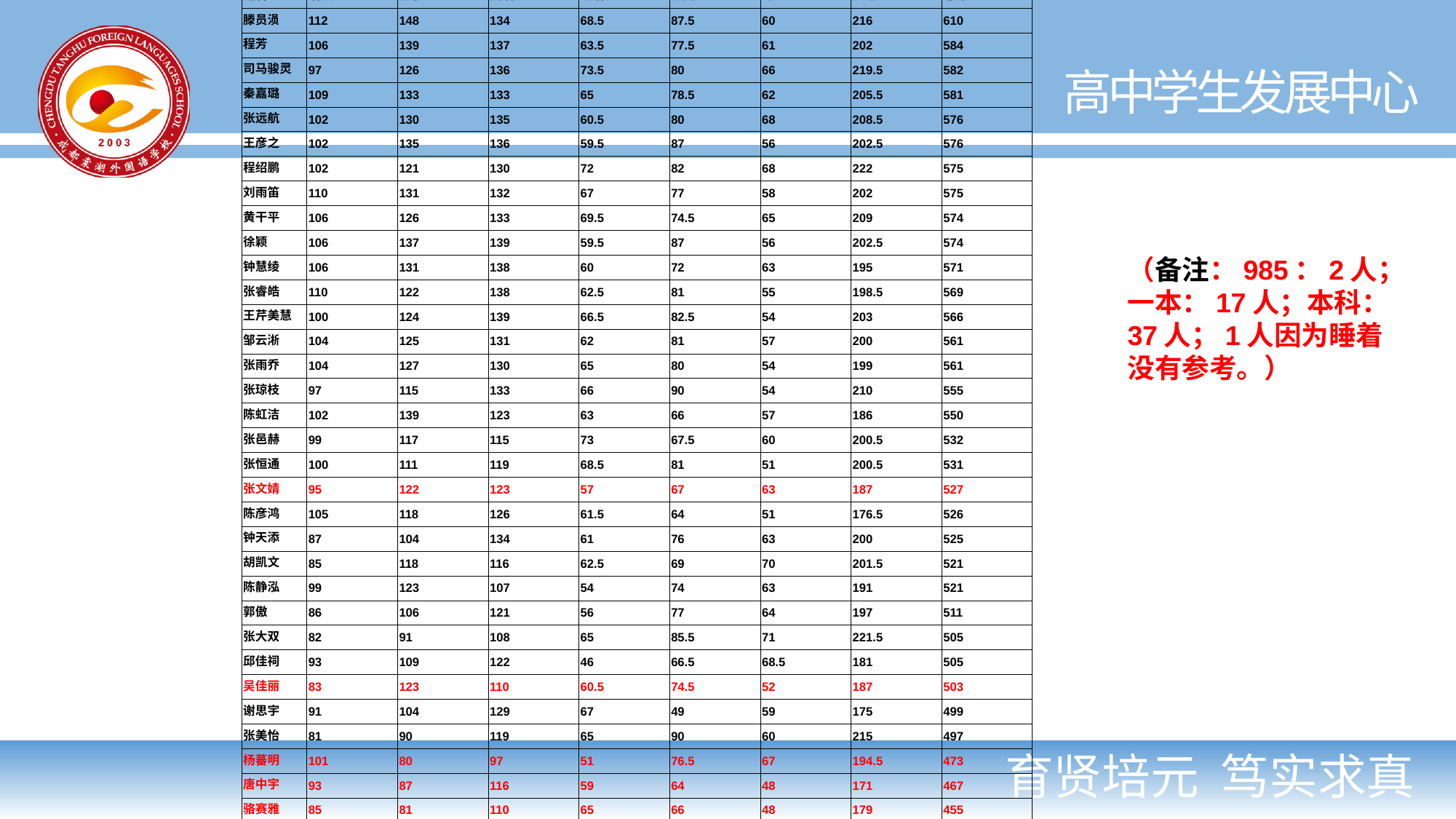

| 高2015级3班高考成绩表 |  |  |  |  |  |  |  |  |
| --- | --- | --- | --- | --- | --- | --- | --- | --- |
| 姓名 | 语文 | 数学 | 英语 | 政治 | 历史 | 地理 | 文综 | 总分 |
| 滕员涢 | 112 | 148 | 134 | 68.5 | 87.5 | 60 | 216 | 610 |
| 程芳 | 106 | 139 | 137 | 63.5 | 77.5 | 61 | 202 | 584 |
| 司马骏灵 | 97 | 126 | 136 | 73.5 | 80 | 66 | 219.5 | 582 |
| 秦嘉璐 | 109 | 133 | 133 | 65 | 78.5 | 62 | 205.5 | 581 |
| 张远航 | 102 | 130 | 135 | 60.5 | 80 | 68 | 208.5 | 576 |
| 王彦之 | 102 | 135 | 136 | 59.5 | 87 | 56 | 202.5 | 576 |
| 程绍鹏 | 102 | 121 | 130 | 72 | 82 | 68 | 222 | 575 |
| 刘雨笛 | 110 | 131 | 132 | 67 | 77 | 58 | 202 | 575 |
| 黄干平 | 106 | 126 | 133 | 69.5 | 74.5 | 65 | 209 | 574 |
| 徐颖 | 106 | 137 | 139 | 59.5 | 87 | 56 | 202.5 | 574 |
| 钟慧绫 | 106 | 131 | 138 | 60 | 72 | 63 | 195 | 571 |
| 张睿皓 | 110 | 122 | 138 | 62.5 | 81 | 55 | 198.5 | 569 |
| 王芹美慧 | 100 | 124 | 139 | 66.5 | 82.5 | 54 | 203 | 566 |
| 邹云淅 | 104 | 125 | 131 | 62 | 81 | 57 | 200 | 561 |
| 张雨乔 | 104 | 127 | 130 | 65 | 80 | 54 | 199 | 561 |
| 张琼枝 | 97 | 115 | 133 | 66 | 90 | 54 | 210 | 555 |
| 陈虹洁 | 102 | 139 | 123 | 63 | 66 | 57 | 186 | 550 |
| 张邑赫 | 99 | 117 | 115 | 73 | 67.5 | 60 | 200.5 | 532 |
| 张恒通 | 100 | 111 | 119 | 68.5 | 81 | 51 | 200.5 | 531 |
| 张文婧 | 95 | 122 | 123 | 57 | 67 | 63 | 187 | 527 |
| 陈彦鸿 | 105 | 118 | 126 | 61.5 | 64 | 51 | 176.5 | 526 |
| 钟天添 | 87 | 104 | 134 | 61 | 76 | 63 | 200 | 525 |
| 胡凯文 | 85 | 118 | 116 | 62.5 | 69 | 70 | 201.5 | 521 |
| 陈静泓 | 99 | 123 | 107 | 54 | 74 | 63 | 191 | 521 |
| 郭傲 | 86 | 106 | 121 | 56 | 77 | 64 | 197 | 511 |
| 张大双 | 82 | 91 | 108 | 65 | 85.5 | 71 | 221.5 | 505 |
| 邱佳祠 | 93 | 109 | 122 | 46 | 66.5 | 68.5 | 181 | 505 |
| 吴佳丽 | 83 | 123 | 110 | 60.5 | 74.5 | 52 | 187 | 503 |
| 谢思宇 | 91 | 104 | 129 | 67 | 49 | 59 | 175 | 499 |
| 张美怡 | 81 | 90 | 119 | 65 | 90 | 60 | 215 | 497 |
| 杨蕃明 | 101 | 80 | 97 | 51 | 76.5 | 67 | 194.5 | 473 |
| 唐中宇 | 93 | 87 | 116 | 59 | 64 | 48 | 171 | 467 |
| 骆赛雅 | 85 | 81 | 110 | 65 | 66 | 48 | 179 | 455 |
| 蒲澳 | 96 | 80 | 85 | 50 | 63 | 58 | 171 | 432 |
| 彭烽熠 | 81 | 110 | 58 | 53.5 | 56.5 | 65 | 175 | 424 |
| 罗文琦 | 82 | 78 | 87 | 56 | 69 | 47 | 172 | 419 |
| 吴汶键 | 76 | 64 | 106 | 62.5 | 60 | 44 | 166.5 | 413 |
|  | 96.62162162 | 114.1891892 | 121.2162162 | 62.09459459 | 74.58108108 | 59.09459459 | 195.7702703 | 527.7297297 |
（备注：985：2人；一本：17人；本科：37人；1人因为睡着没有参考。）